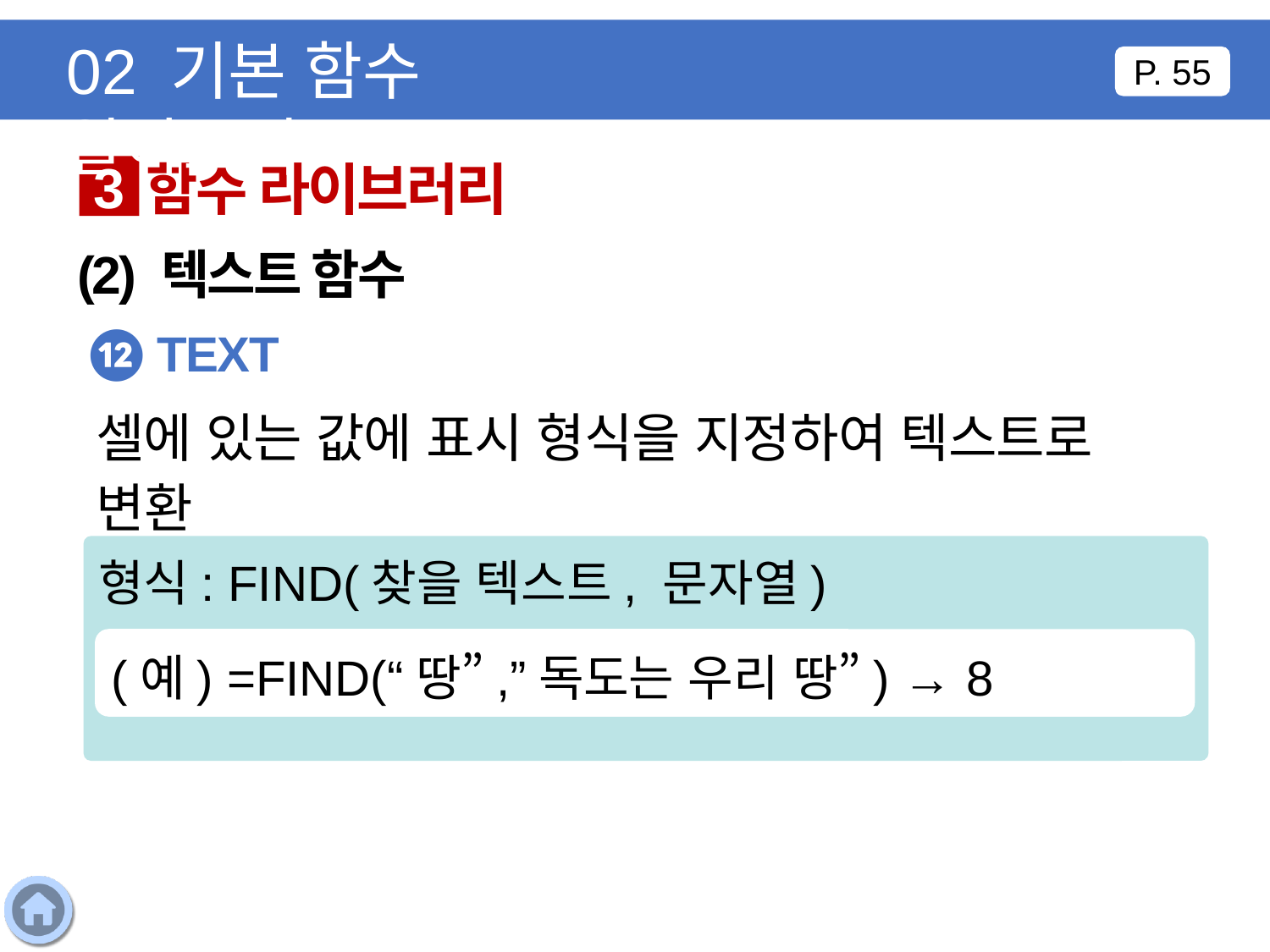

02 기본 함수 알아보기
P. 55
함수 라이브러리
3
(2) 텍스트 함수
⓬ TEXT
셀에 있는 값에 표시 형식을 지정하여 텍스트로 변환
형식: FIND(찾을 텍스트, 문자열)
(예) =FIND(“땅”,”독도는 우리 땅”) → 8